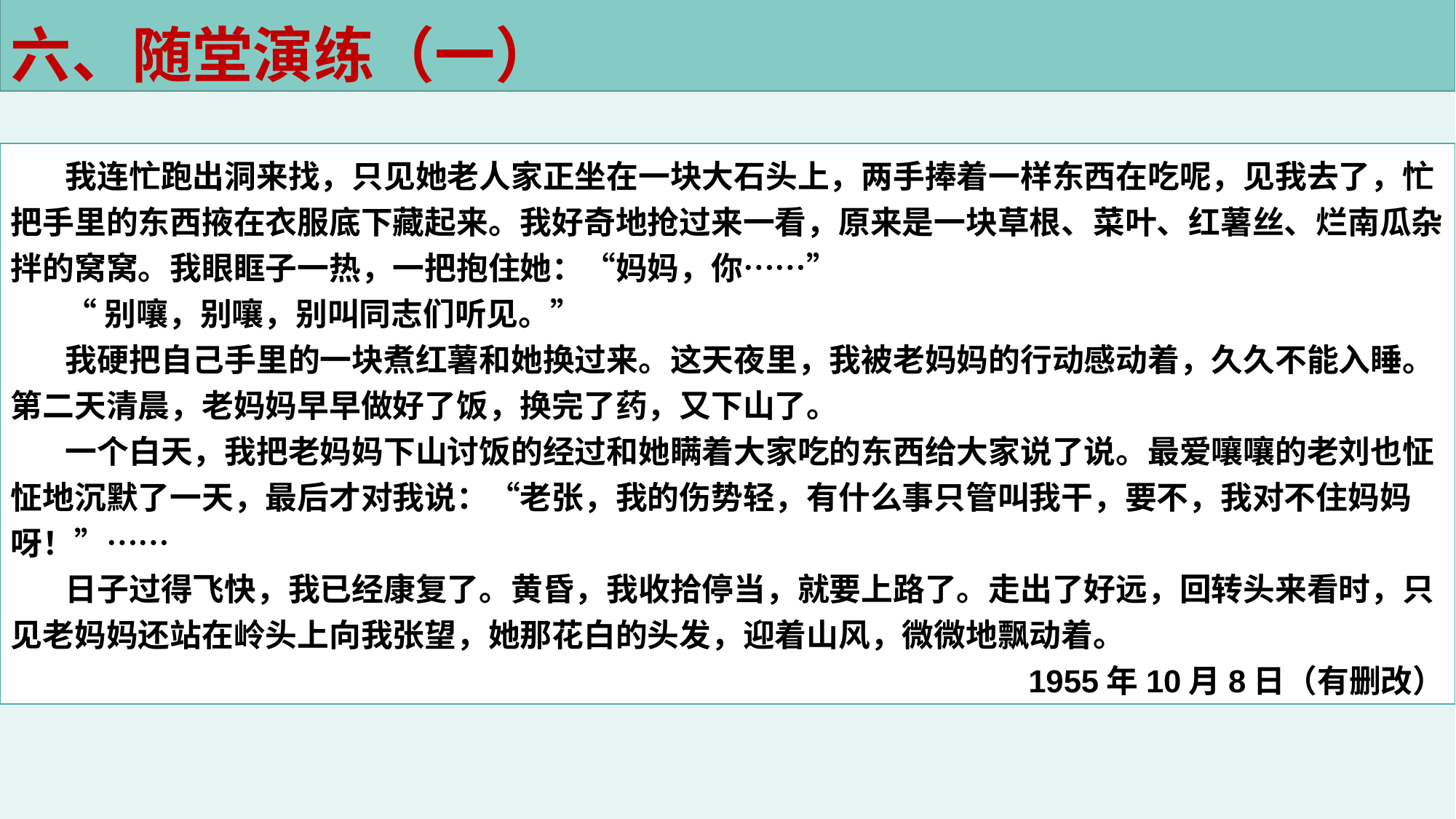

六、随堂演练（一）
我连忙跑出洞来找，只见她老人家正坐在一块大石头上，两手捧着一样东西在吃呢，见我去了，忙把手里的东西掖在衣服底下藏起来。我好奇地抢过来一看，原来是一块草根、菜叶、红薯丝、烂南瓜杂拌的窝窝。我眼眶子一热，一把抱住她：“妈妈，你……”
“别嚷，别嚷，别叫同志们听见。”
我硬把自己手里的一块煮红薯和她换过来。这天夜里，我被老妈妈的行动感动着，久久不能入睡。第二天清晨，老妈妈早早做好了饭，换完了药，又下山了。
一个白天，我把老妈妈下山讨饭的经过和她瞒着大家吃的东西给大家说了说。最爱嚷嚷的老刘也怔怔地沉默了一天，最后才对我说：“老张，我的伤势轻，有什么事只管叫我干，要不，我对不住妈妈呀！”……
日子过得飞快，我已经康复了。黄昏，我收拾停当，就要上路了。走出了好远，回转头来看时，只见老妈妈还站在岭头上向我张望，她那花白的头发，迎着山风，微微地飘动着。
1955年10月8日（有删改）